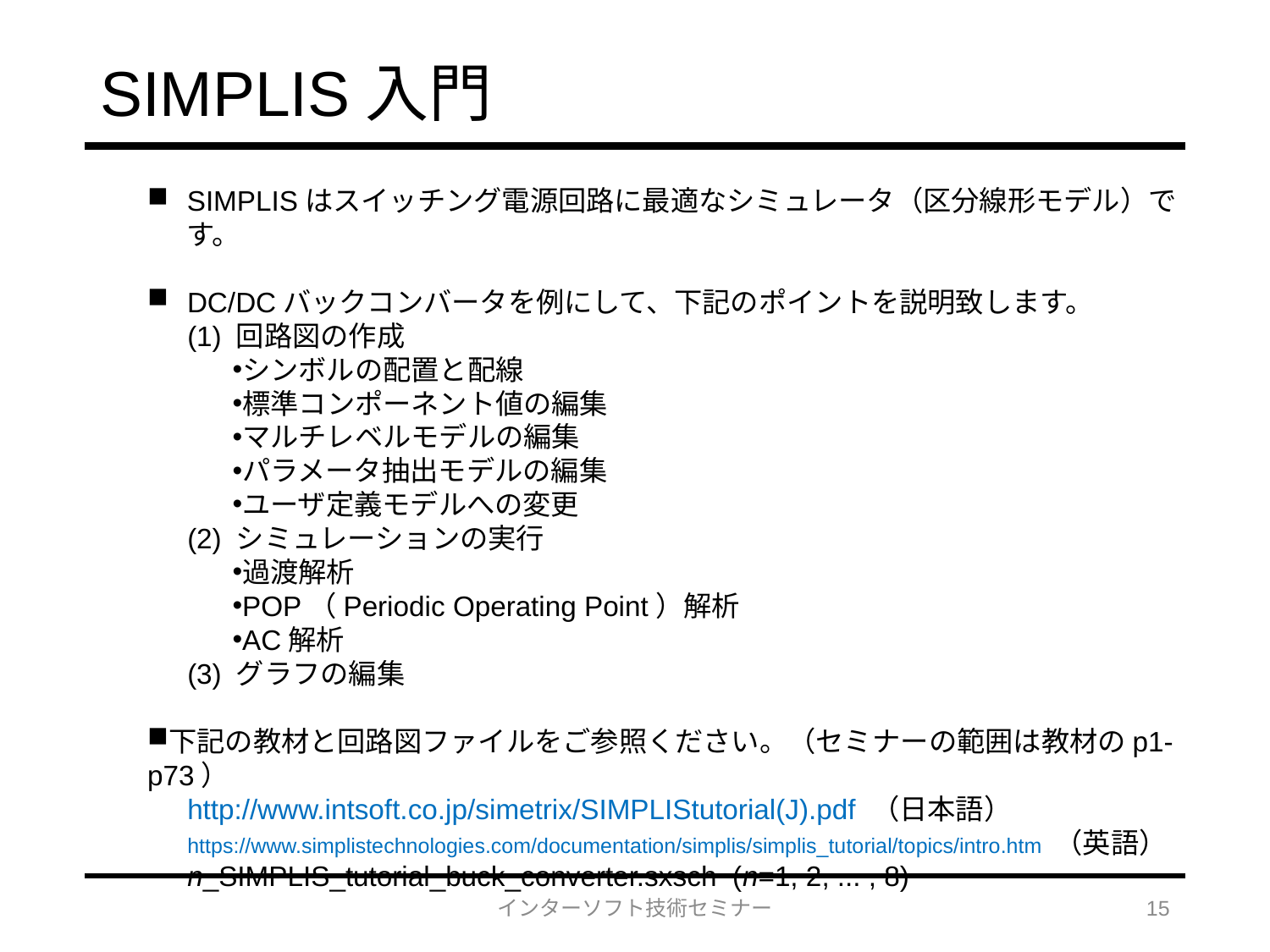

# SIMPLIS入門
SIMPLISはスイッチング電源回路に最適なシミュレータ（区分線形モデル）です。

DC/DCバックコンバータを例にして、下記のポイントを説明致します。
(1) 回路図の作成
シンボルの配置と配線
標準コンポーネント値の編集
マルチレベルモデルの編集
パラメータ抽出モデルの編集
ユーザ定義モデルへの変更
(2) シミュレーションの実行
過渡解析
POP（Periodic Operating Point）解析
AC解析
(3) グラフの編集

下記の教材と回路図ファイルをご参照ください。（セミナーの範囲は教材のp1-p73）
http://www.intsoft.co.jp/simetrix/SIMPLIStutorial(J).pdf （日本語）
https://www.simplistechnologies.com/documentation/simplis/simplis_tutorial/topics/intro.htm （英語）
n_SIMPLIS_tutorial_buck_converter.sxsch  (n=1, 2, ... , 8)
インターソフト技術セミナー
15